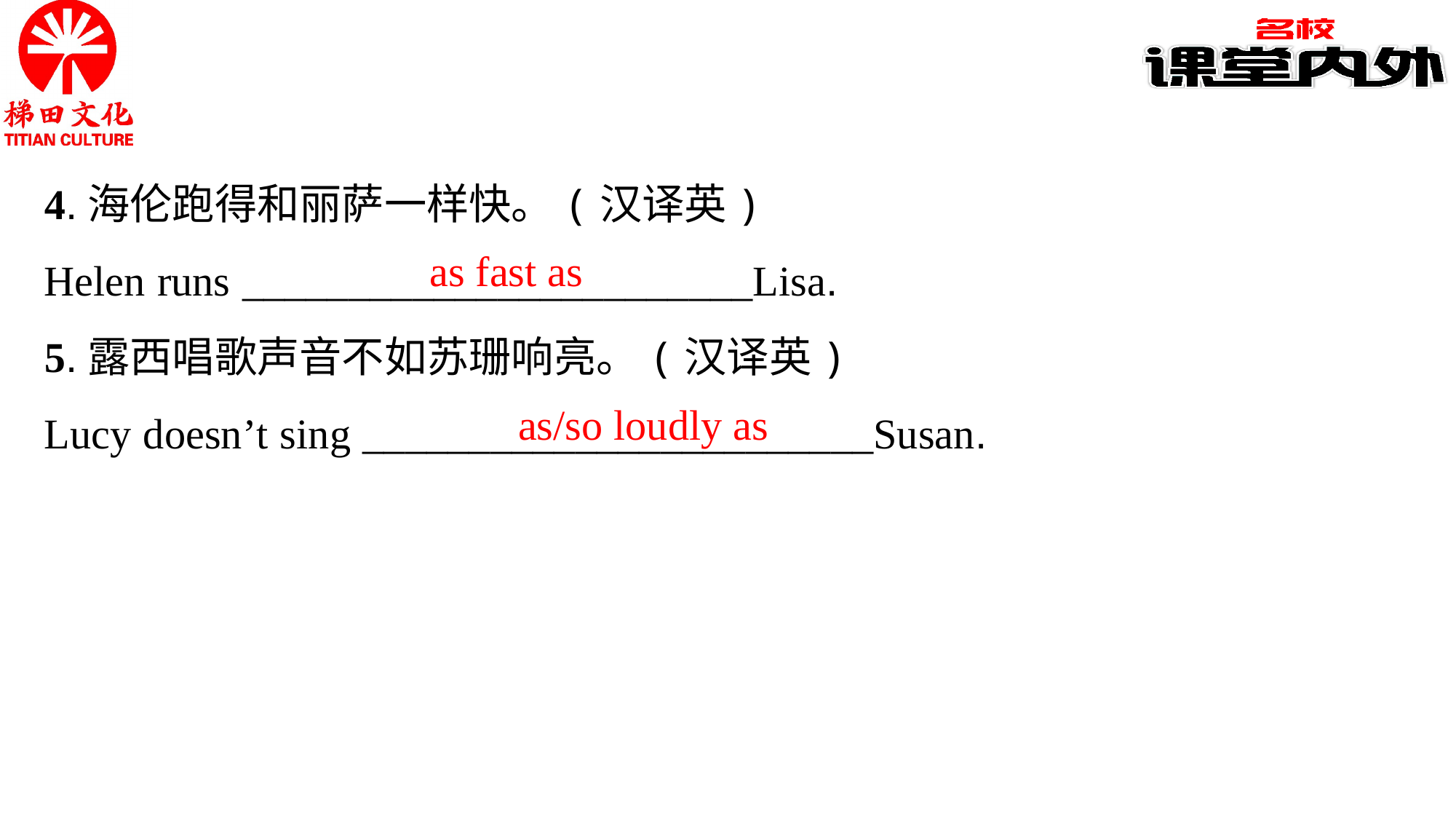

4.海伦跑得和丽萨一样快。(汉译英)
Helen runs ________________________Lisa.
5.露西唱歌声音不如苏珊响亮。(汉译英)
Lucy doesn’t sing ________________________Susan.
as fast as
as/so loudly as